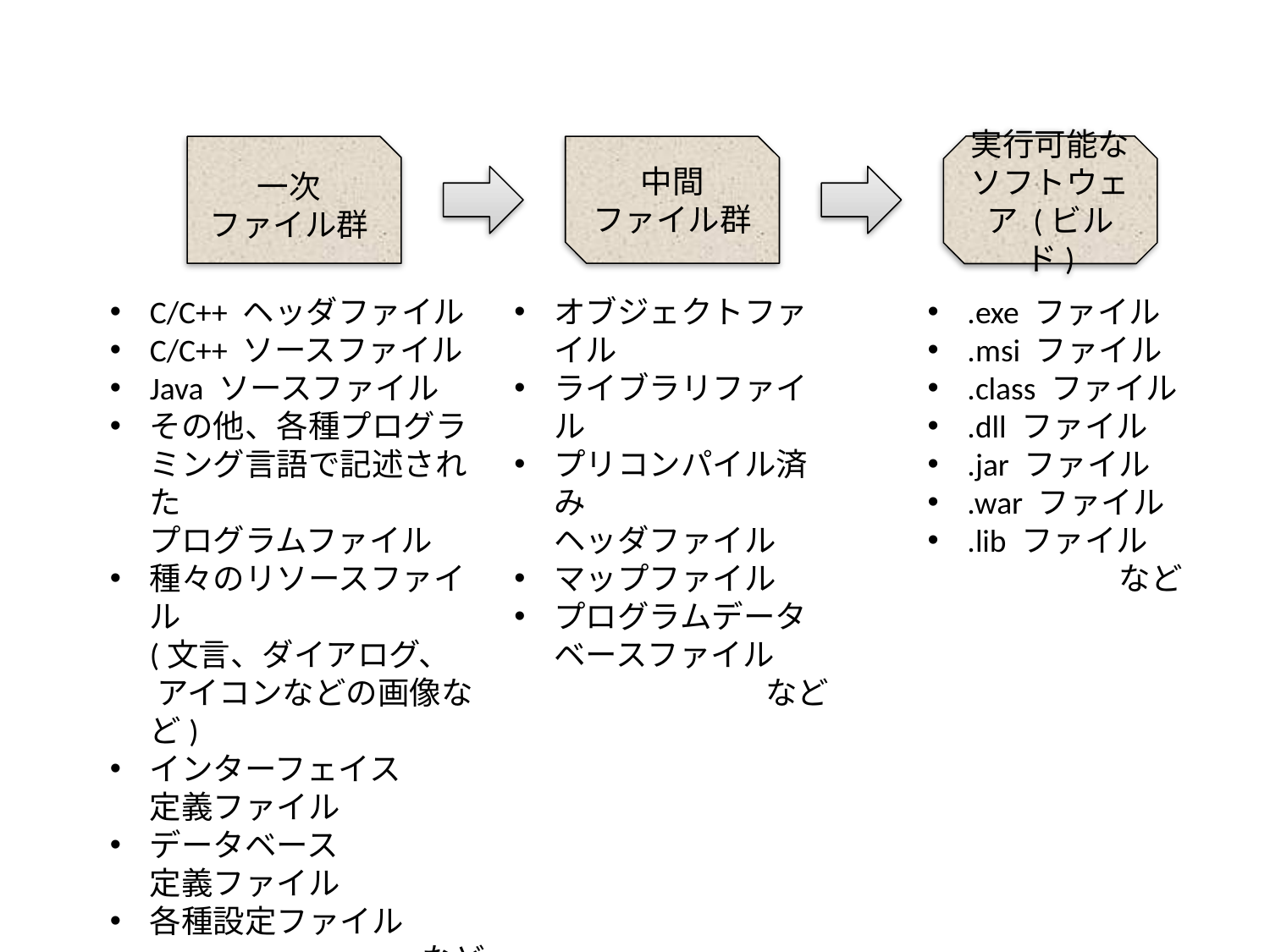

実行可能なソフトウェア (ビルド)
一次
ファイル群
中間
ファイル群

C/C++ ヘッダファイル
C/C++ ソースファイル
Java ソースファイル
その他、各種プログラミング言語で記述された
プログラムファイル
種々のリソースファイル
(文言、ダイアログ、
 アイコンなどの画像など)
インターフェイス
定義ファイル
データベース
定義ファイル
各種設定ファイル
など
オブジェクトファイル
ライブラリファイル
プリコンパイル済み
ヘッダファイル
マップファイル
プログラムデータ
ベースファイル
など
.exe ファイル
.msi ファイル
.class ファイル
.dll ファイル
.jar ファイル
.war ファイル
.lib ファイル
など